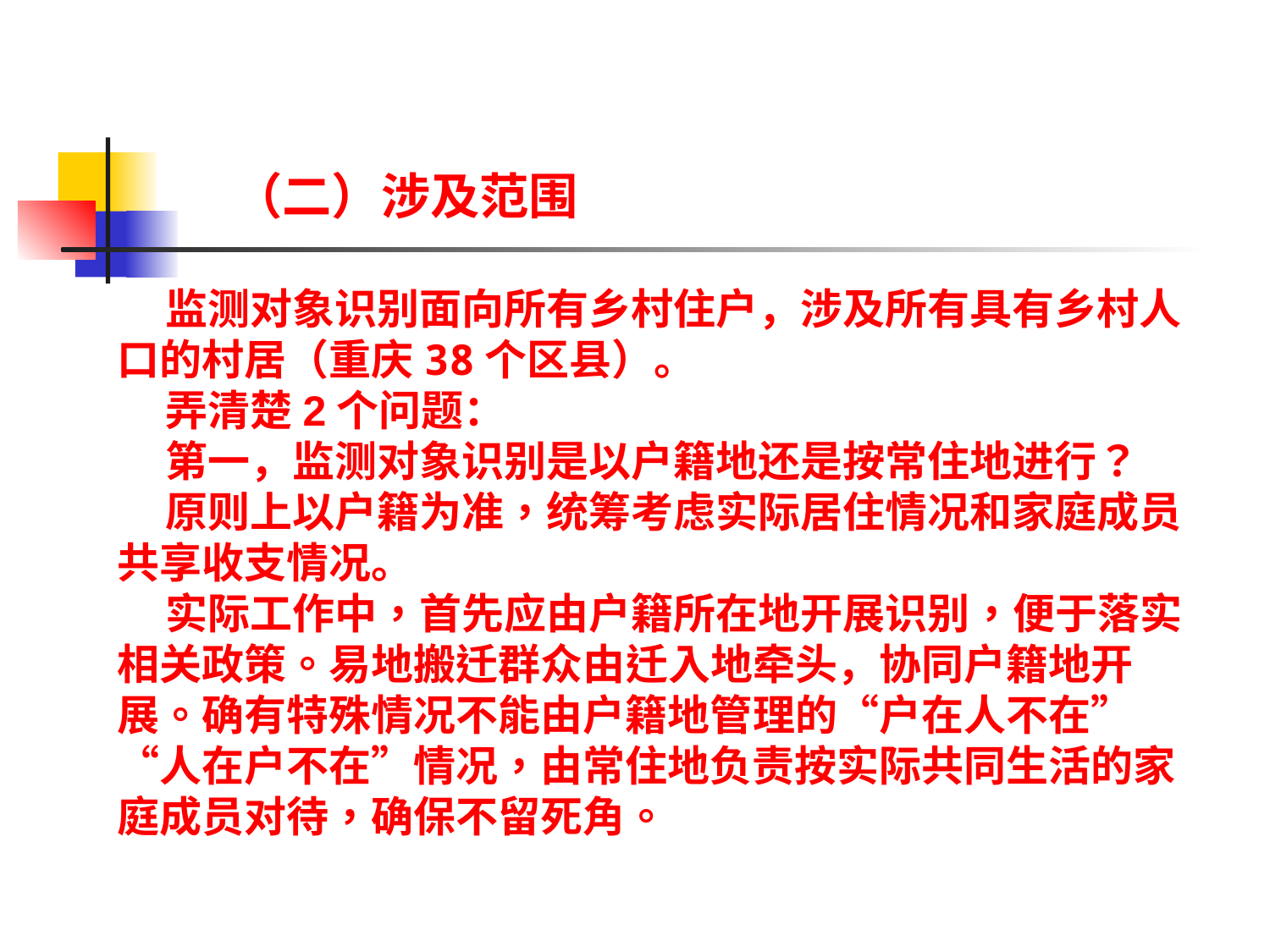

（二）涉及范围
    监测对象识别面向所有乡村住户，涉及所有具有乡村人口的村居（重庆38个区县）。
    弄清楚2个问题：
    第一，监测对象识别是以户籍地还是按常住地进行？
    原则上以户籍为准，统筹考虑实际居住情况和家庭成员共享收支情况。
    实际工作中，首先应由户籍所在地开展识别，便于落实相关政策。易地搬迁群众由迁入地牵头，协同户籍地开展。确有特殊情况不能由户籍地管理的“户在人不在”“人在户不在”情况，由常住地负责按实际共同生活的家庭成员对待，确保不留死角。